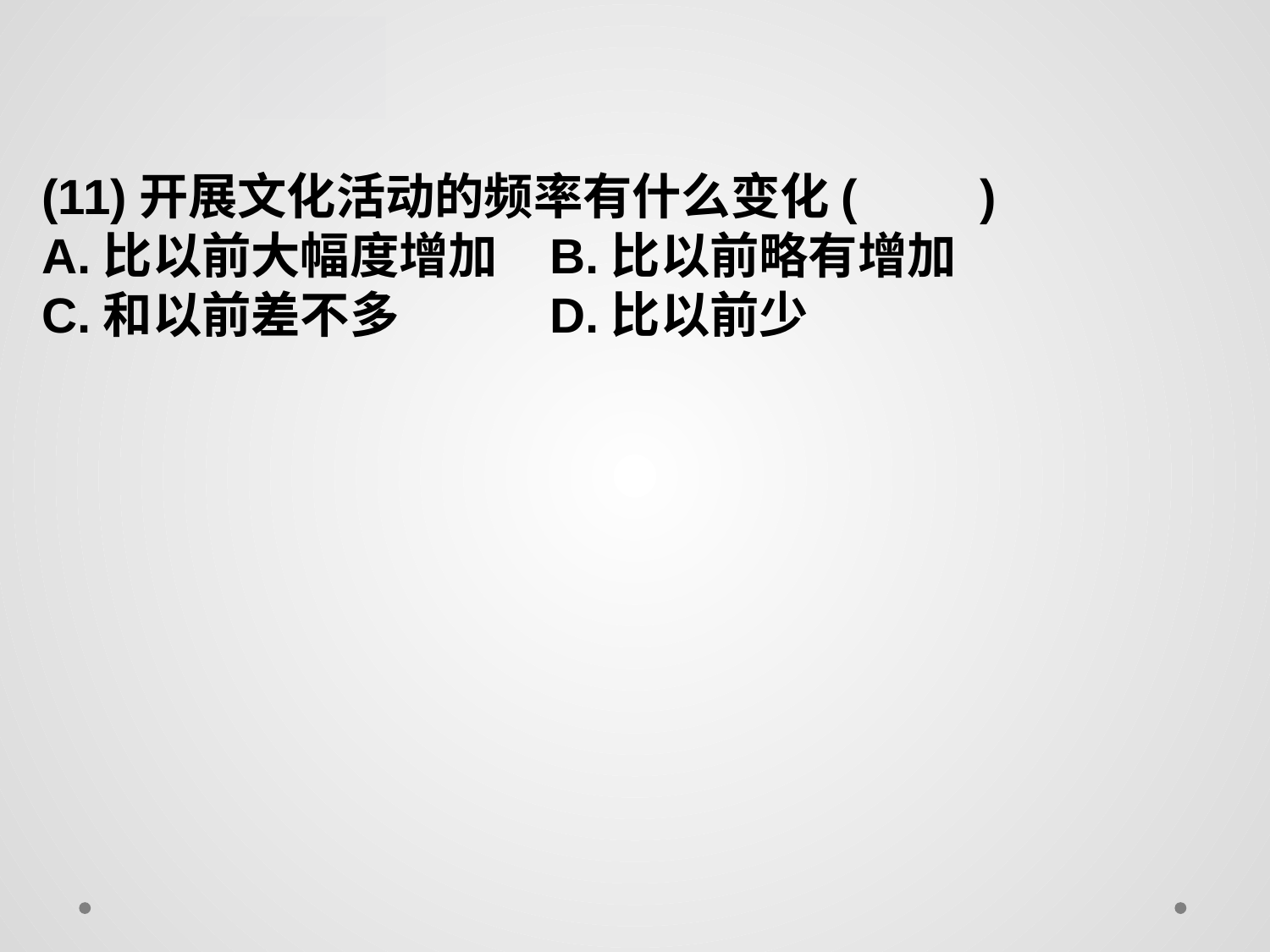

(11)开展文化活动的频率有什么变化(　　)
A.比以前大幅度增加　	B.比以前略有增加
C.和以前差不多 　　	D.比以前少